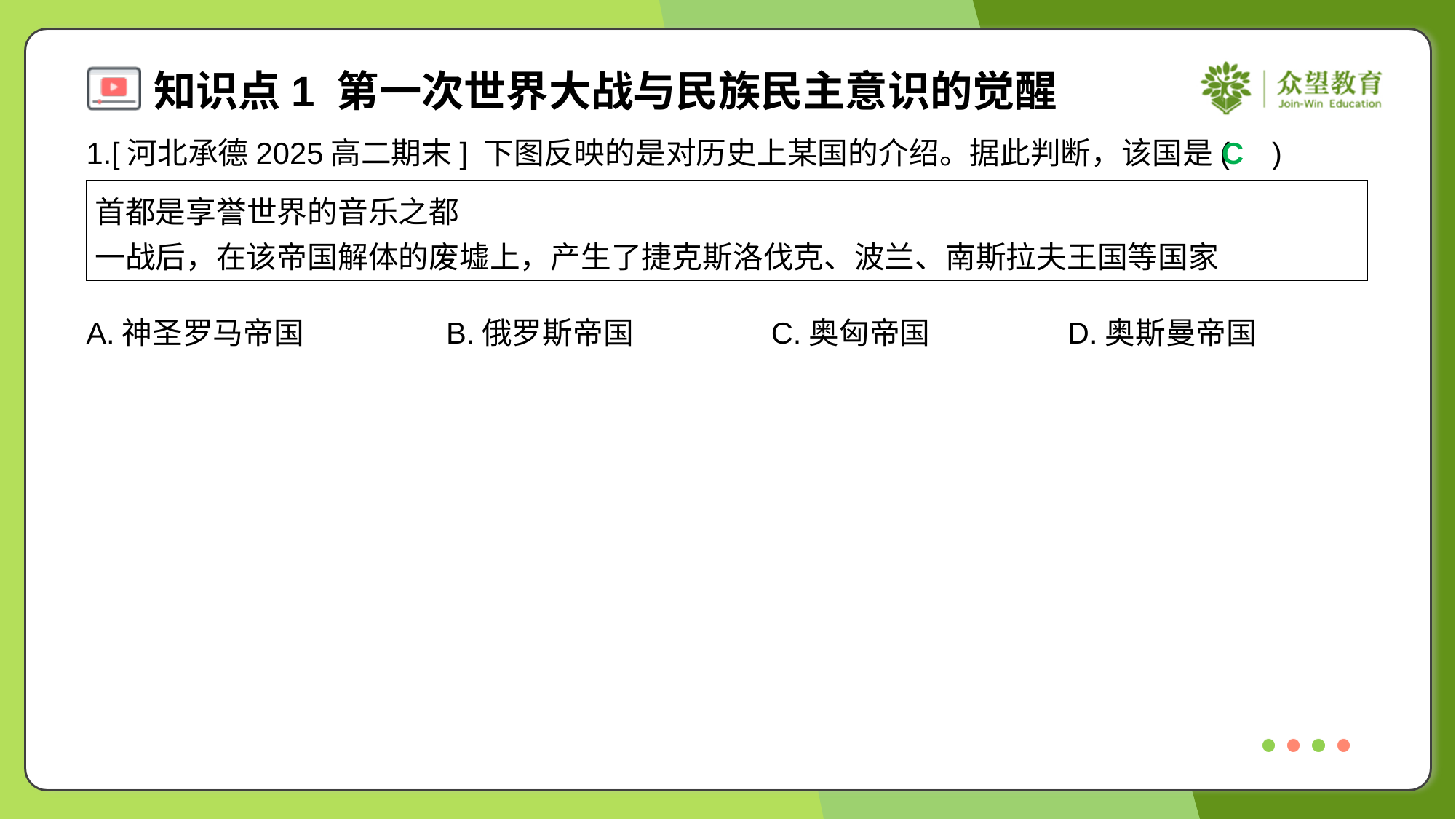

1.[河北承德2025高二期末] 下图反映的是对历史上某国的介绍。据此判断，该国是(     )
C
| 首都是享誉世界的音乐之都 一战后，在该帝国解体的废墟上，产生了捷克斯洛伐克、波兰、南斯拉夫王国等国家 |
| --- |
A.神圣罗马帝国	B.俄罗斯帝国	C.奥匈帝国	D.奥斯曼帝国